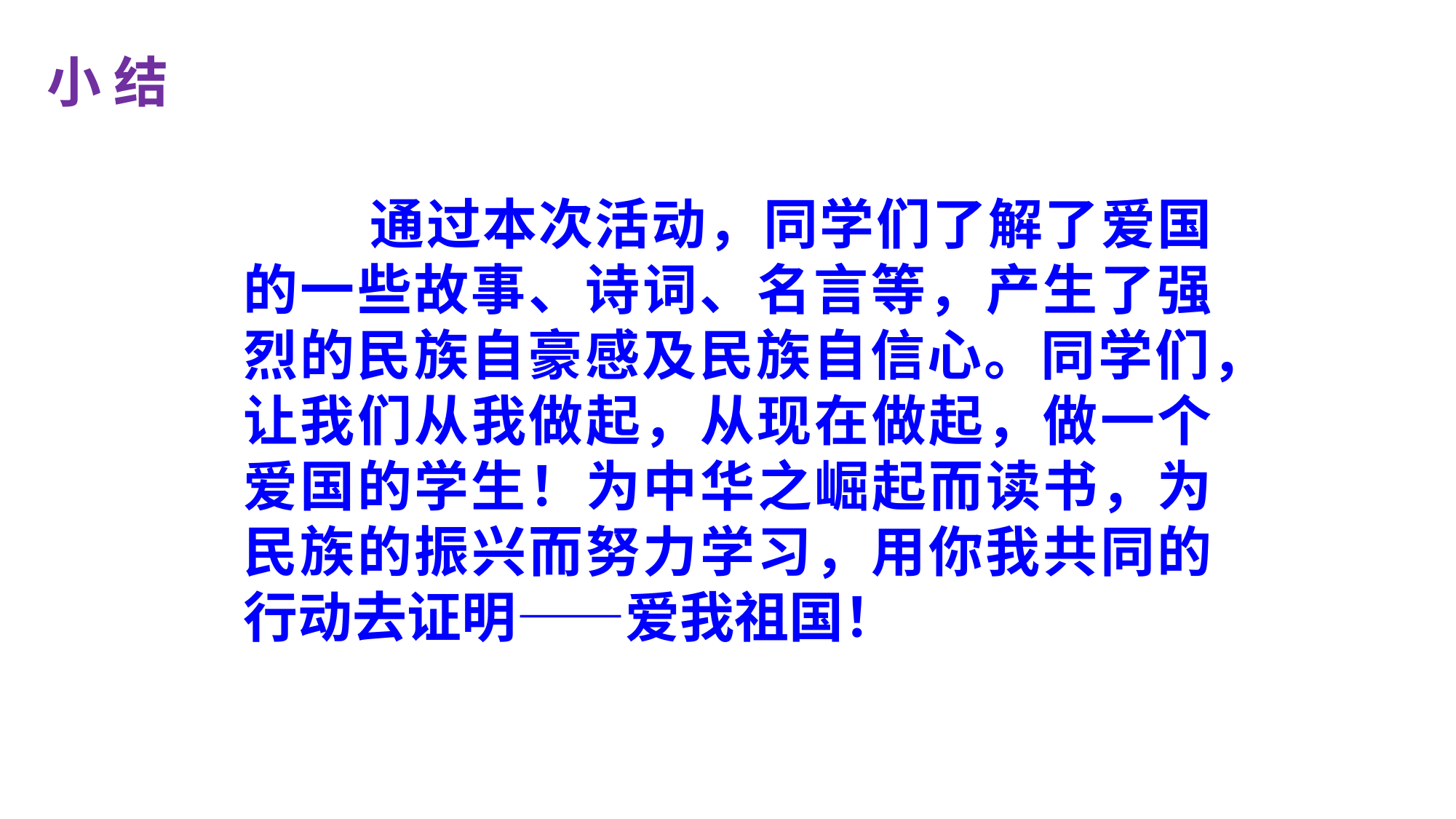

小 结

        通过本次活动，同学们了解了爱国的一些故事、诗词、名言等，产生了强烈的民族自豪感及民族自信心。同学们，让我们从我做起，从现在做起，做一个爱国的学生！为中华之崛起而读书，为民族的振兴而努力学习，用你我共同的行动去证明——爱我祖国！